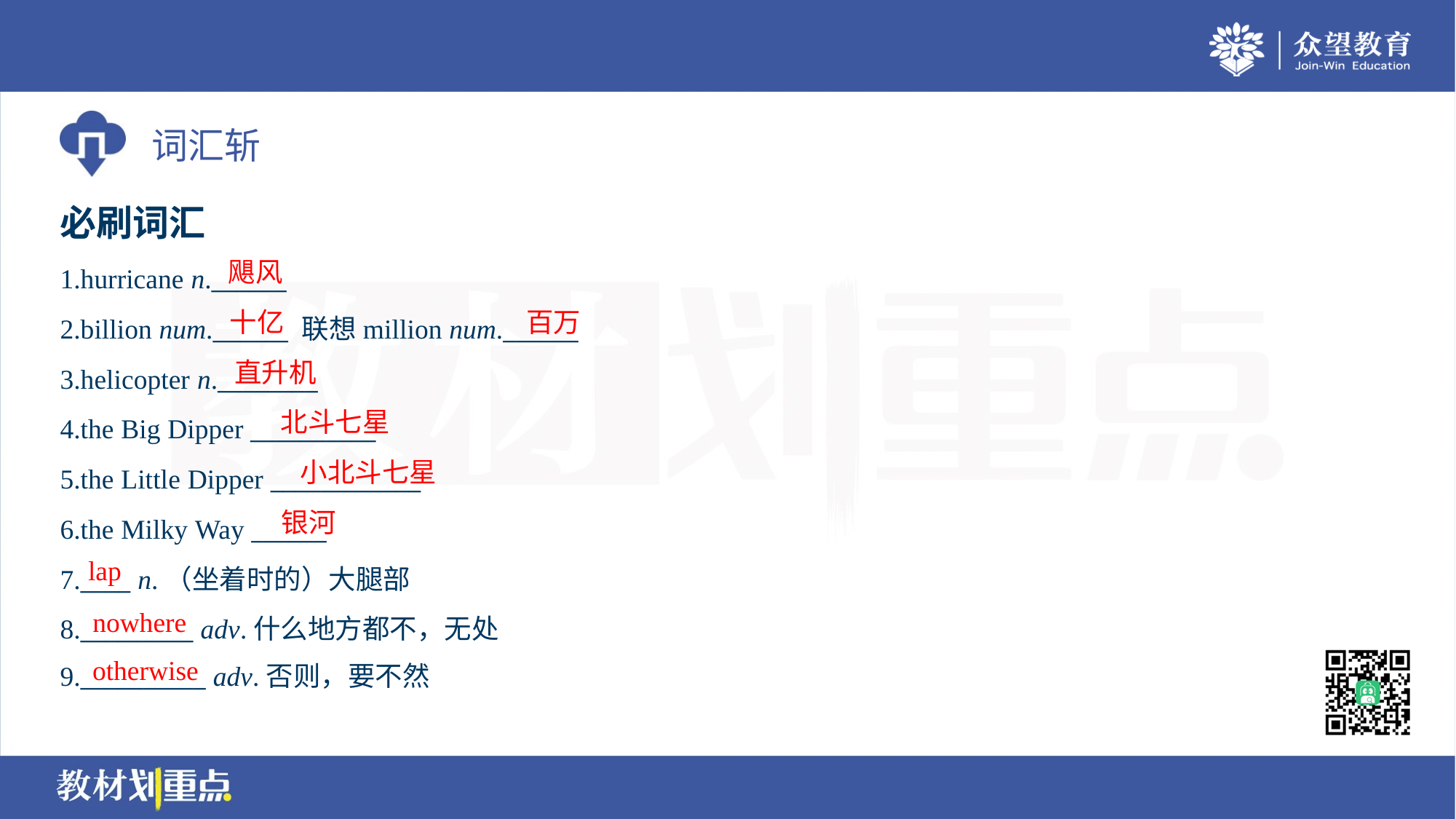

必刷词汇
飓风
1.hurricane n.______
2.billion num.______ 联想million num.______
3.helicopter n.________
4.the Big Dipper __________
5.the Little Dipper ____________
6.the Milky Way ______
7.____ n.（坐着时的）大腿部
8._________ adv.什么地方都不，无处
9.__________ adv.否则，要不然
十亿
百万
直升机
北斗七星
小北斗七星
银河
lap
nowhere
otherwise